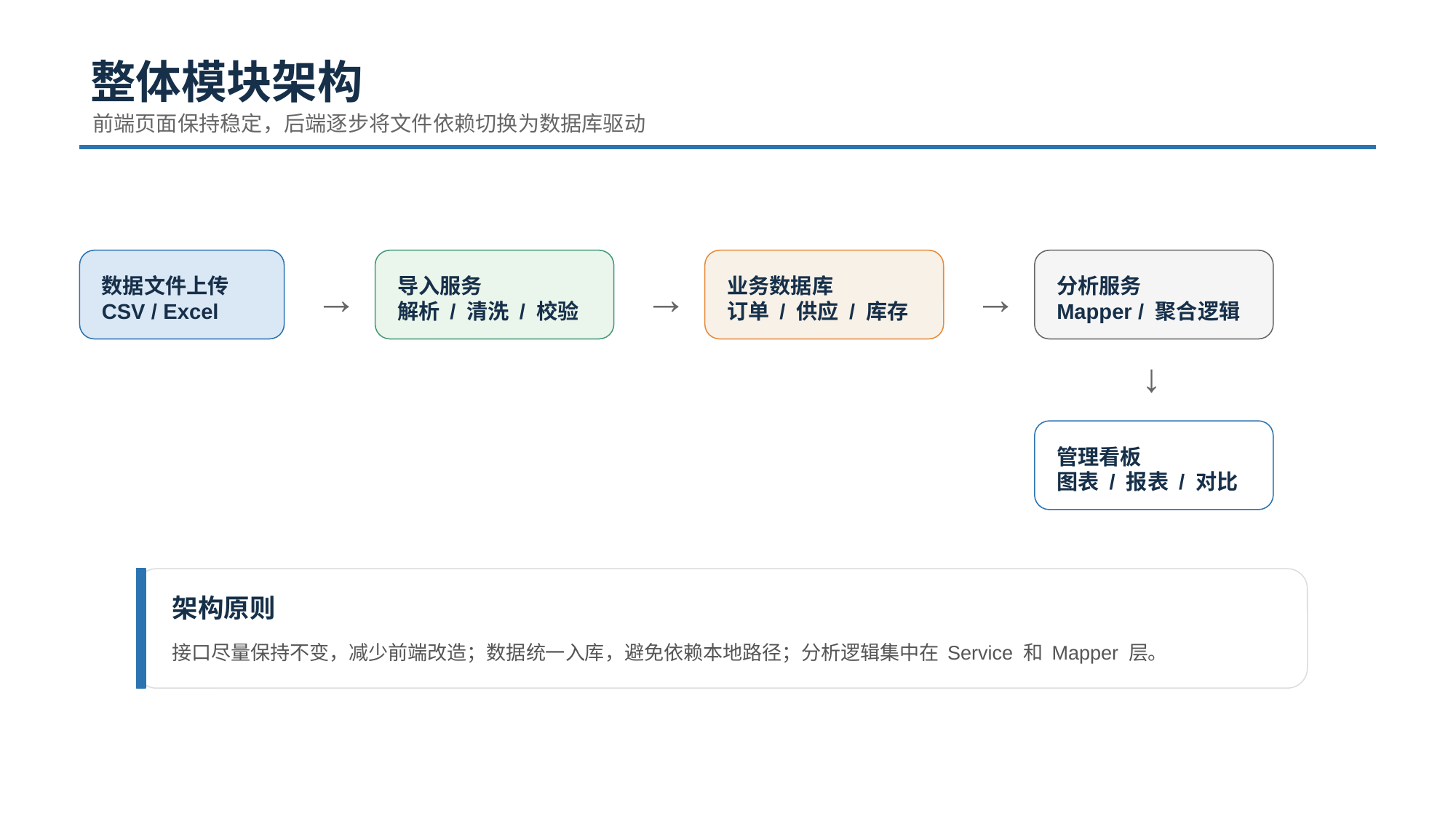

整体模块架构
前端页面保持稳定，后端逐步将文件依赖切换为数据库驱动

→
→
→
数据文件上传
CSV / Excel
导入服务
解析 / 清洗 / 校验
业务数据库
订单 / 供应 / 库存
分析服务
Mapper / 聚合逻辑
↓

管理看板
图表 / 报表 / 对比

架构原则
接口尽量保持不变，减少前端改造；数据统一入库，避免依赖本地路径；分析逻辑集中在 Service 和 Mapper 层。